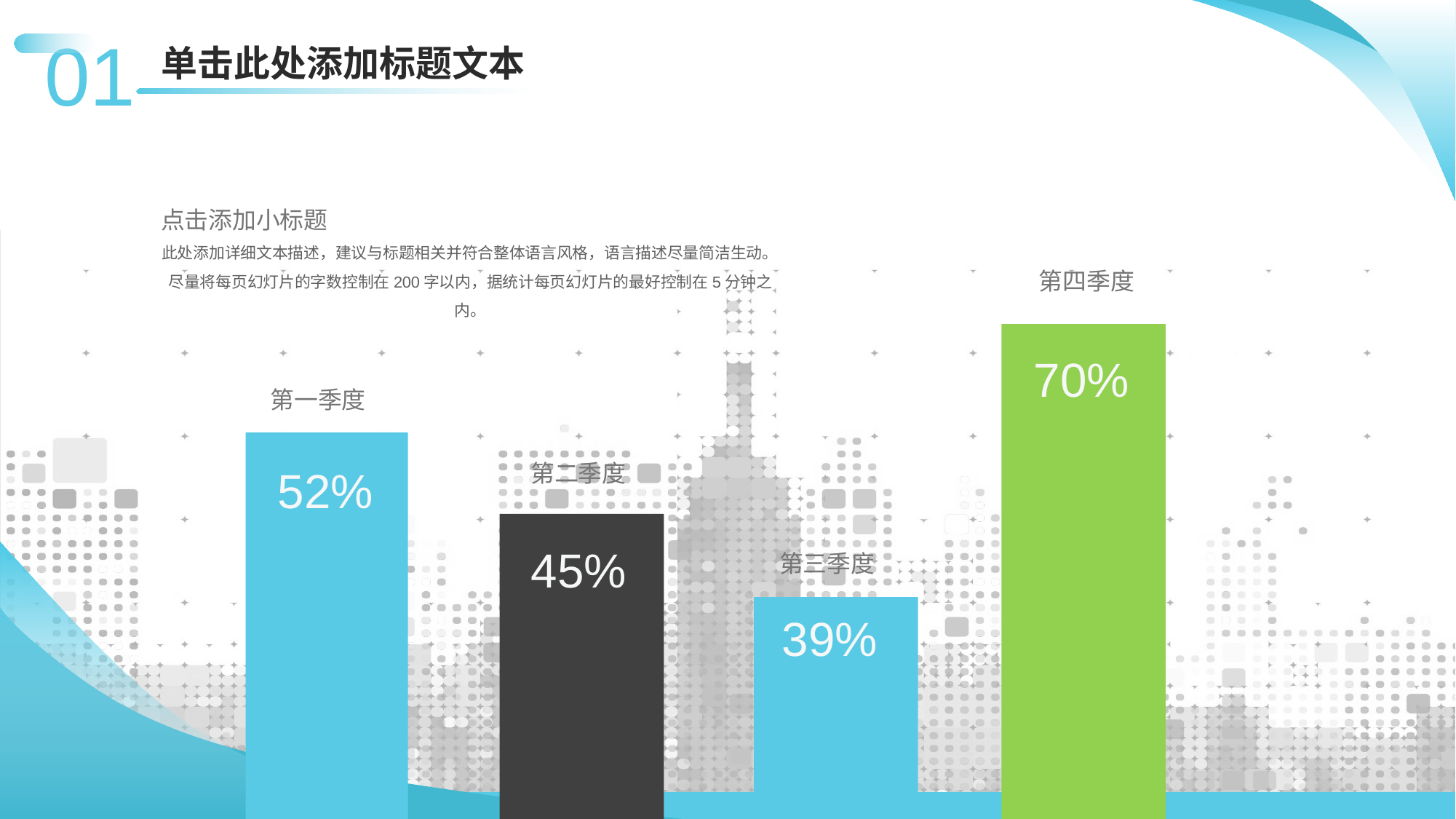

01

单击此处添加标题文本

点击添加小标题
此处添加详细文本描述，建议与标题相关并符合整体语言风格，语言描述尽量简洁生动。尽量将每页幻灯片的字数控制在200字以内，据统计每页幻灯片的最好控制在5分钟之内。
第四季度

70%
第一季度

52%
第二季度

45%
第三季度

39%